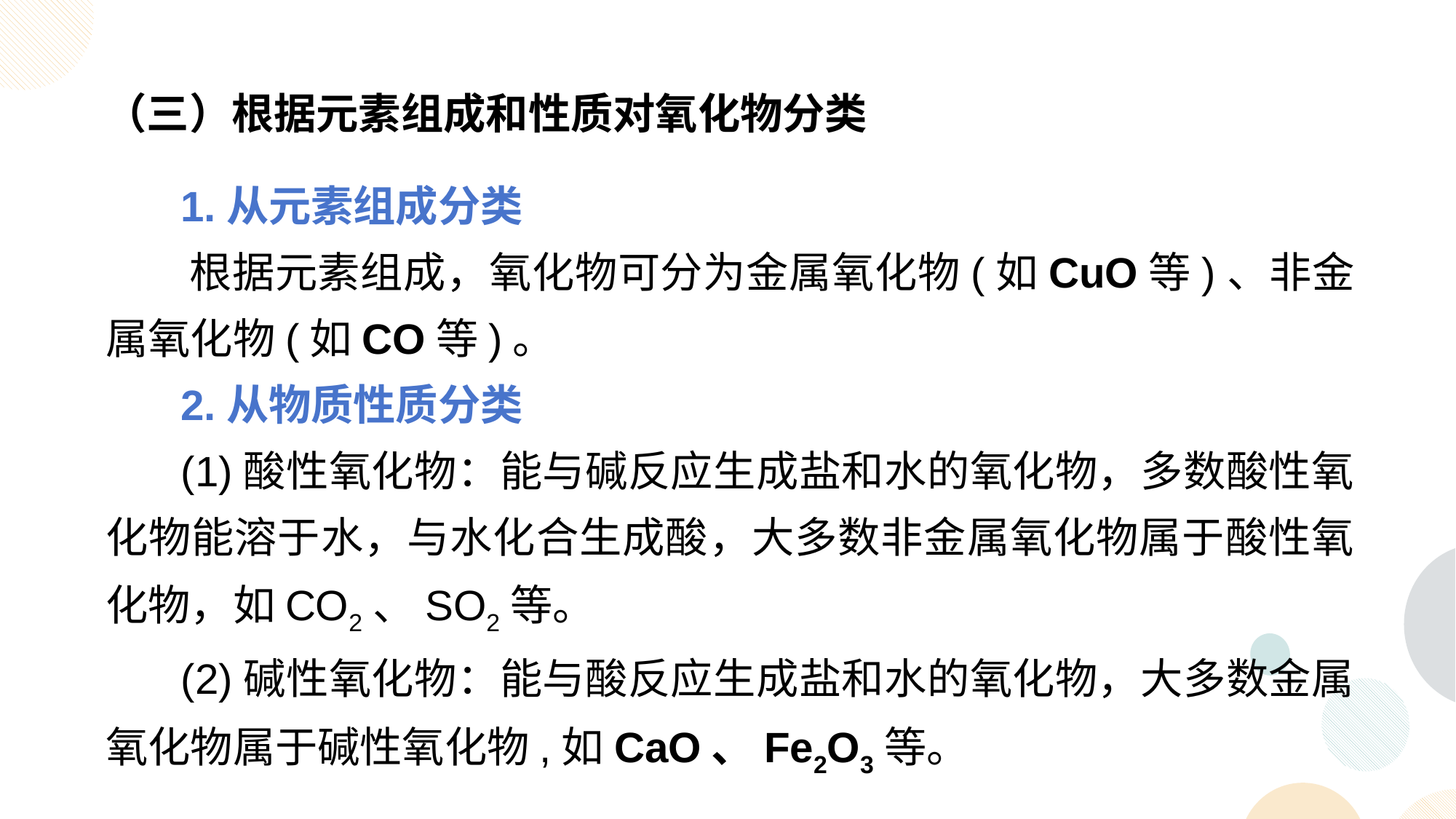

（三）根据元素组成和性质对氧化物分类
 1.从元素组成分类
 根据元素组成，氧化物可分为金属氧化物(如CuO等)、非金属氧化物(如CO等)。
 2.从物质性质分类
 (1)酸性氧化物：能与碱反应生成盐和水的氧化物，多数酸性氧化物能溶于水，与水化合生成酸，大多数非金属氧化物属于酸性氧化物，如CO2、SO2等。
 (2)碱性氧化物：能与酸反应生成盐和水的氧化物，大多数金属氧化物属于碱性氧化物,如CaO、Fe2O3等。